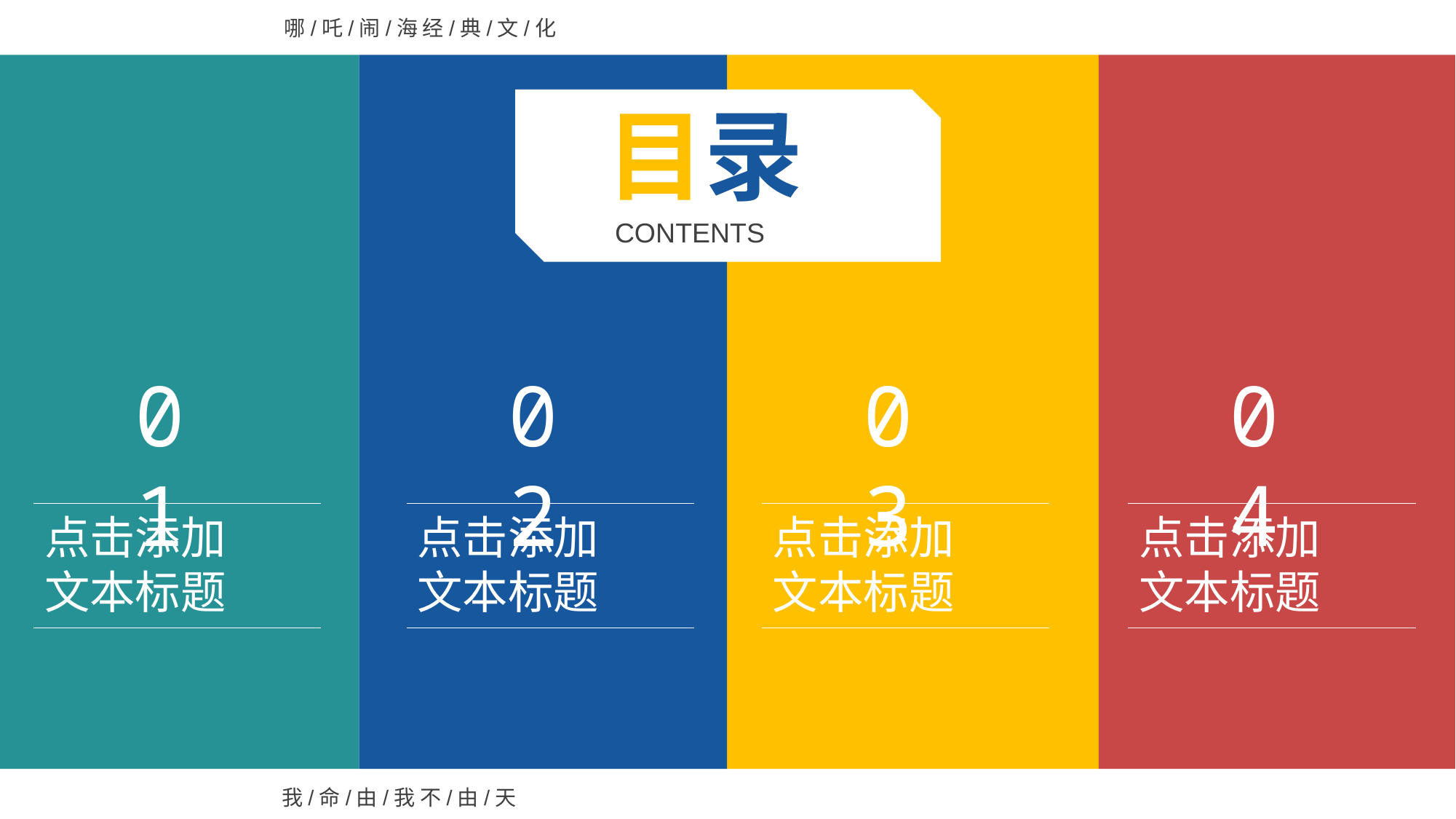

哪/吒/闹/海 经/典/文/化

目录

CONTENTS
01
点击添加
文本标题
02
点击添加
文本标题
03
点击添加
文本标题
04
点击添加
文本标题
我/命/由/我 不/由/天